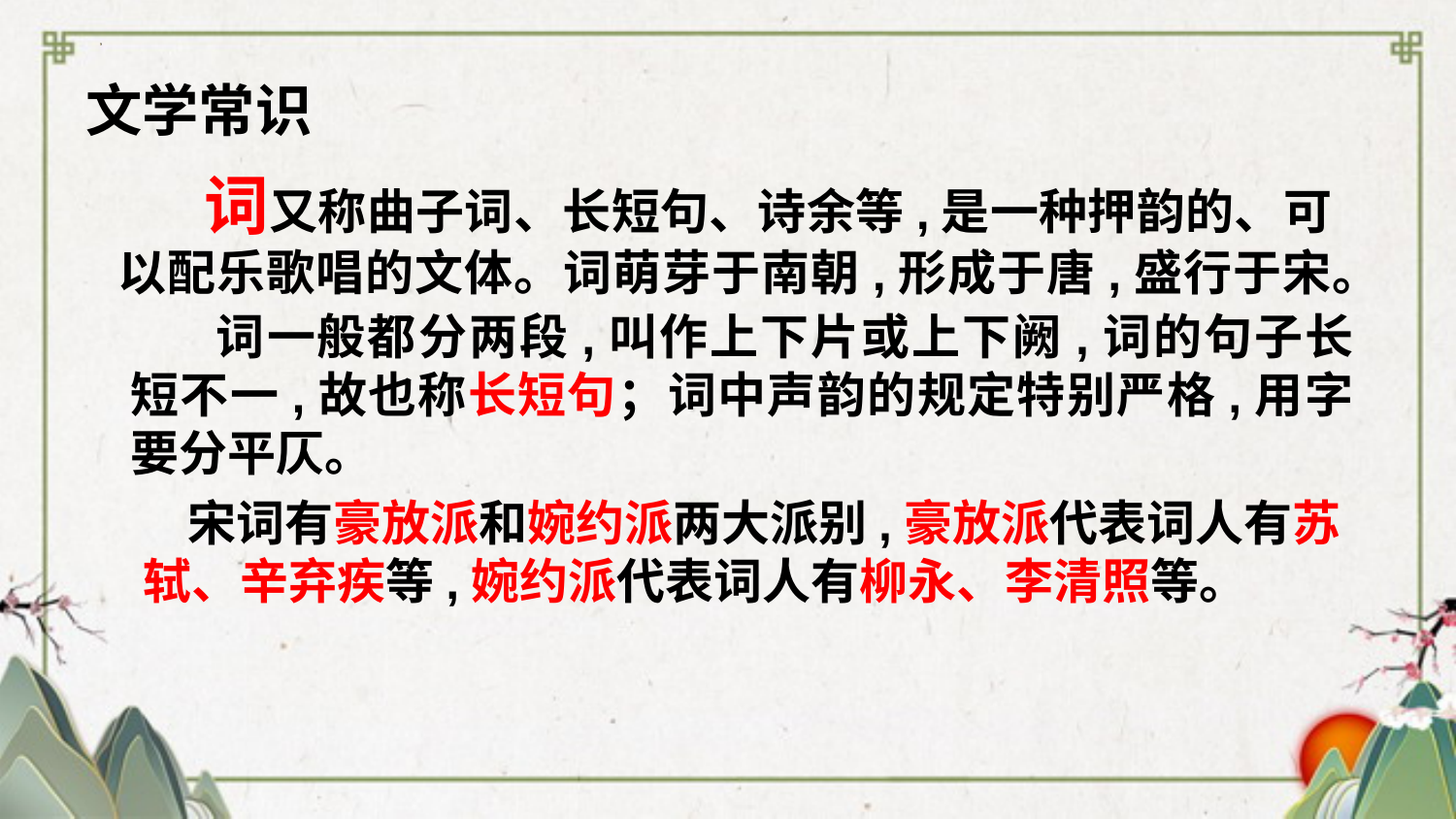

文学常识
词又称曲子词、长短句、诗余等,是一种押韵的、可以配乐歌唱的文体。词萌芽于南朝,形成于唐,盛行于宋。
词一般都分两段,叫作上下片或上下阙,词的句子长短不一,故也称长短句；词中声韵的规定特别严格,用字要分平仄。
   宋词有豪放派和婉约派两大派别,豪放派代表词人有苏轼、辛弃疾等,婉约派代表词人有柳永、李清照等。